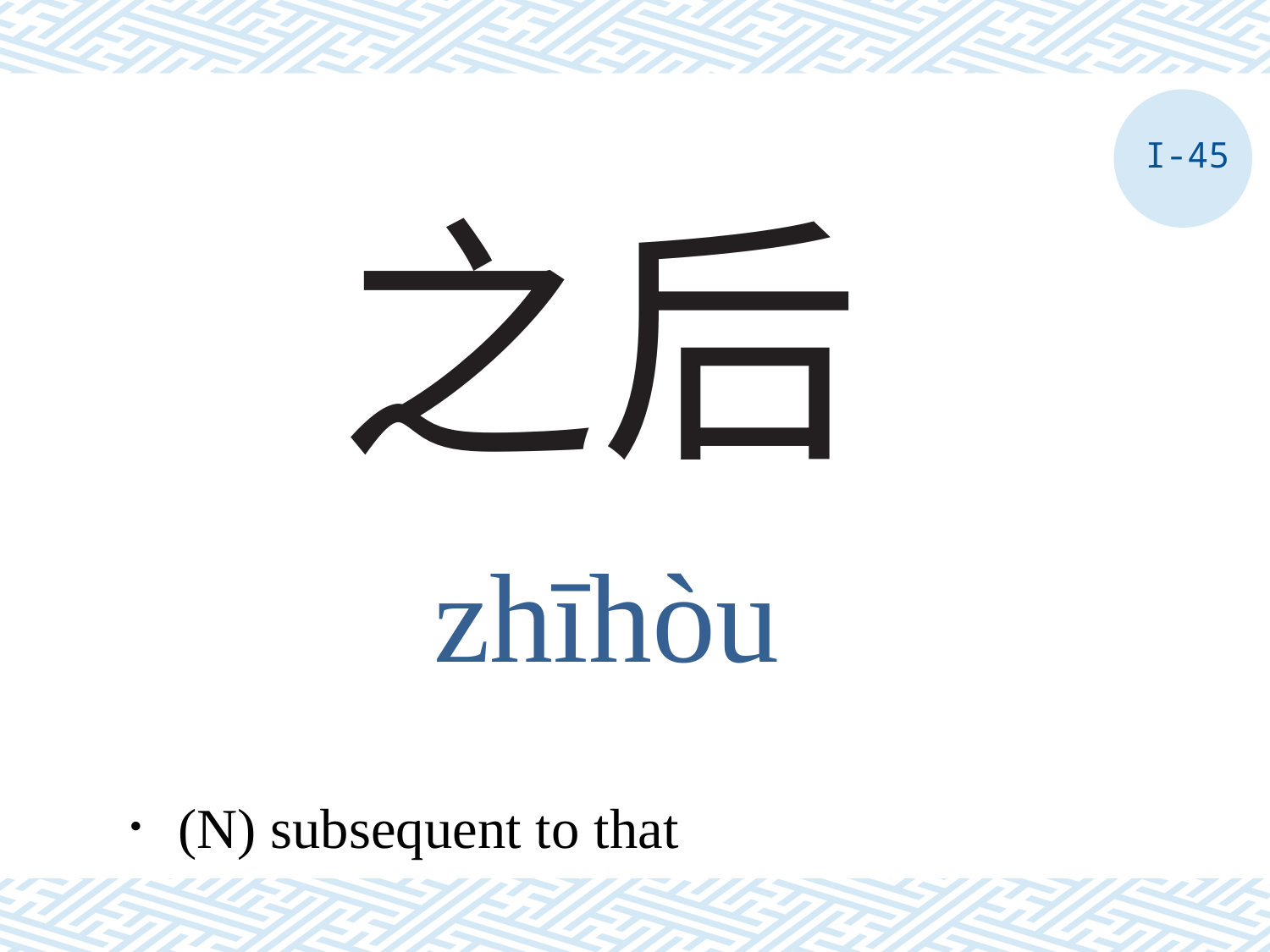

I-45

# 之后
zhīhòu
．(N) subsequent to that